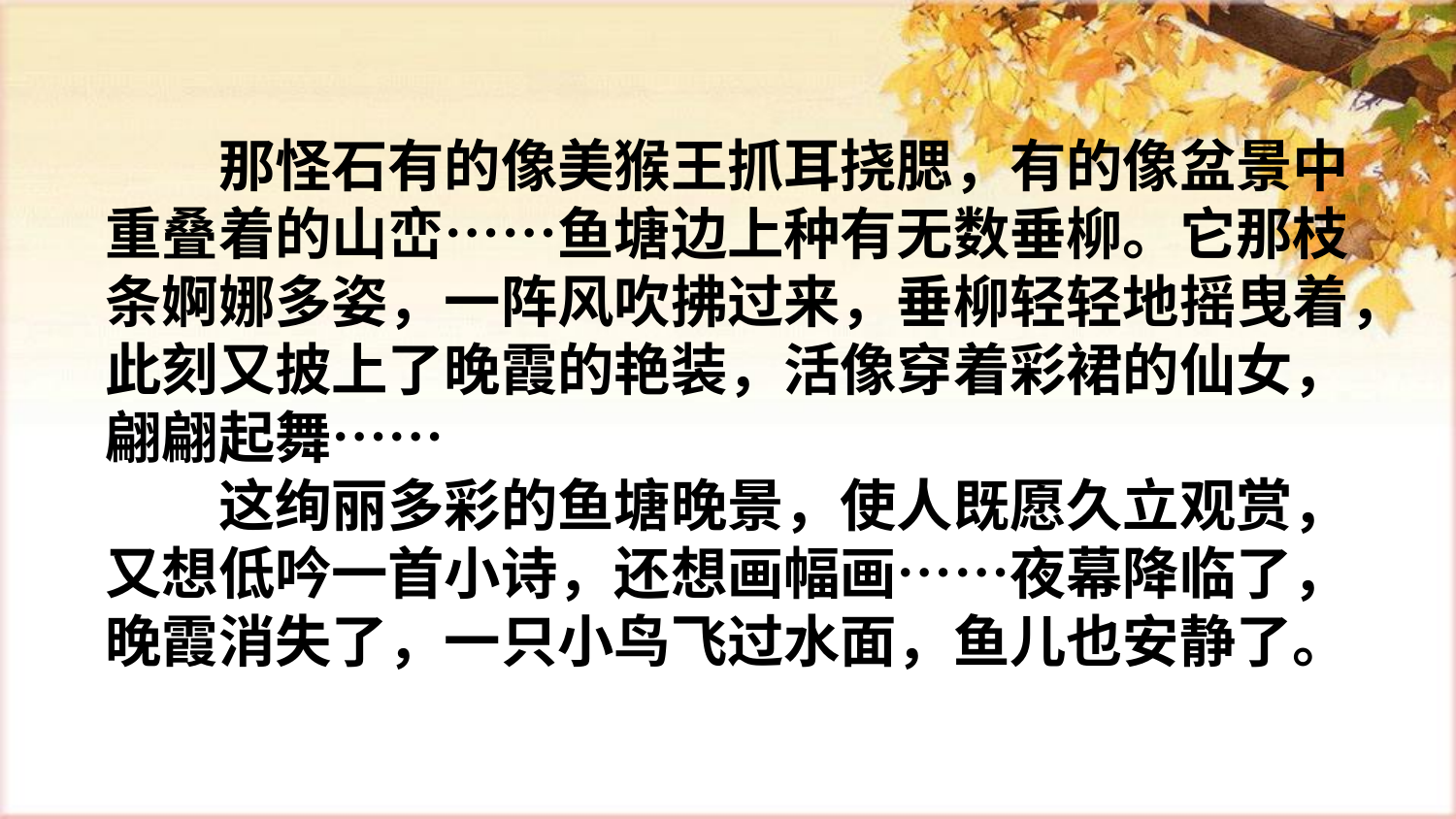

那怪石有的像美猴王抓耳挠腮，有的像盆景中重叠着的山峦……鱼塘边上种有无数垂柳。它那枝条婀娜多姿，一阵风吹拂过来，垂柳轻轻地摇曳着，此刻又披上了晚霞的艳装，活像穿着彩裙的仙女，翩翩起舞……
　　这绚丽多彩的鱼塘晚景，使人既愿久立观赏，又想低吟一首小诗，还想画幅画……夜幕降临了，晚霞消失了，一只小鸟飞过水面，鱼儿也安静了。